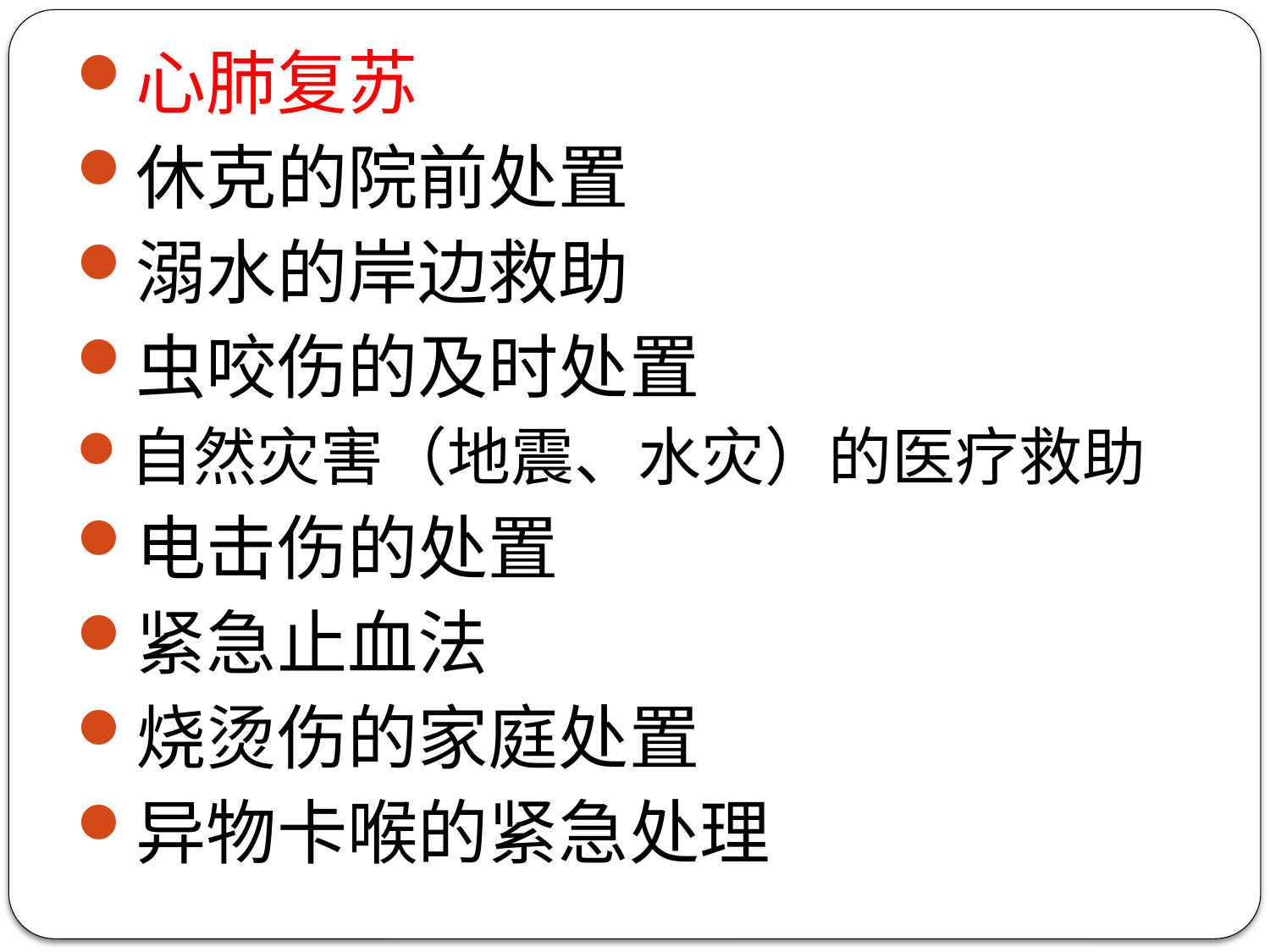

心肺复苏
休克的院前处置
溺水的岸边救助
虫咬伤的及时处置
自然灾害（地震、水灾）的医疗救助
电击伤的处置
紧急止血法
烧烫伤的家庭处置
异物卡喉的紧急处理